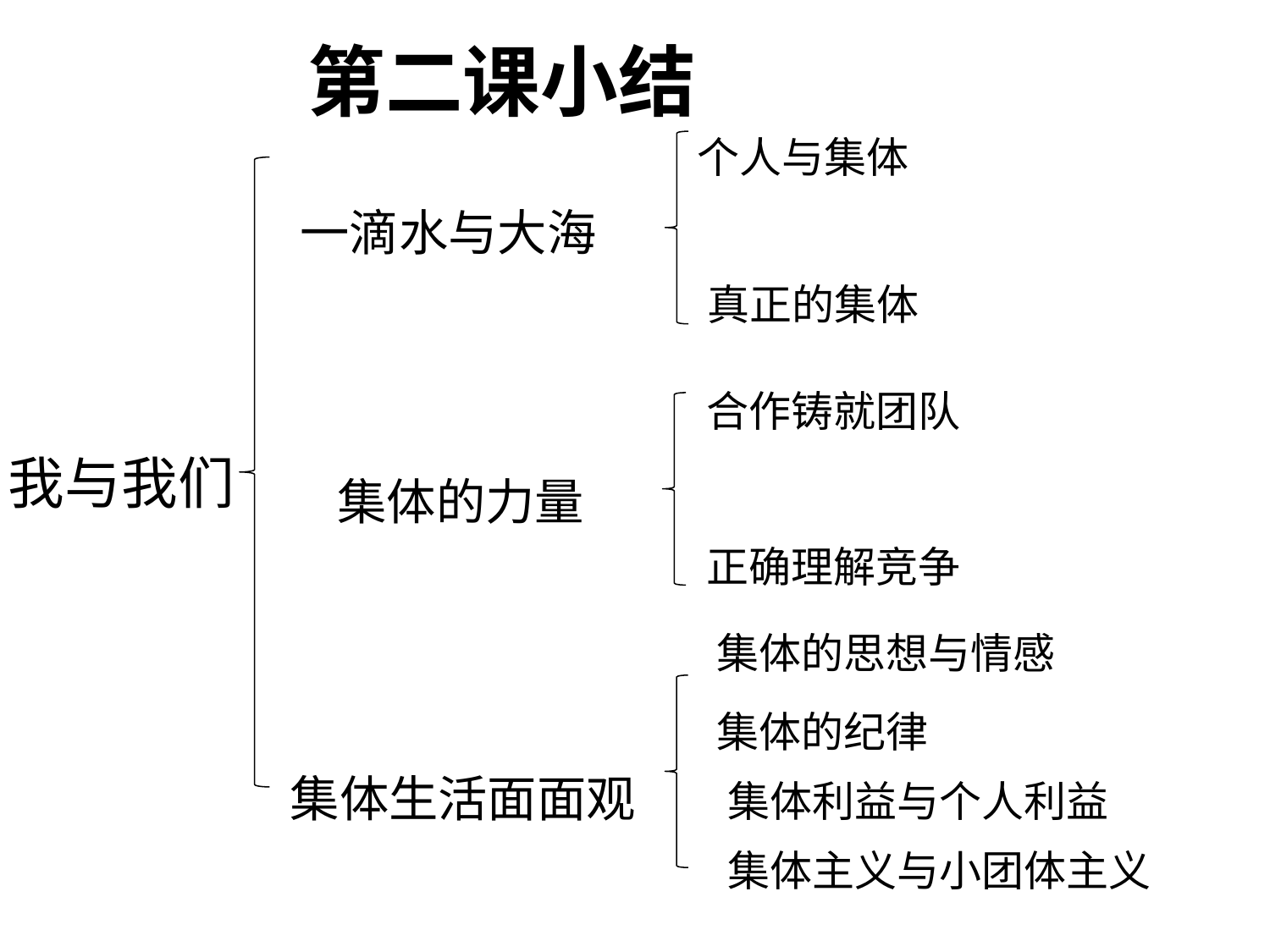

# 第二课小结
个人与集体

一滴水与大海
真正的集体
合作铸就团队

我与我们
集体的力量
正确理解竞争
集体的思想与情感

集体的纪律
集体生活面面观
集体利益与个人利益
集体主义与小团体主义